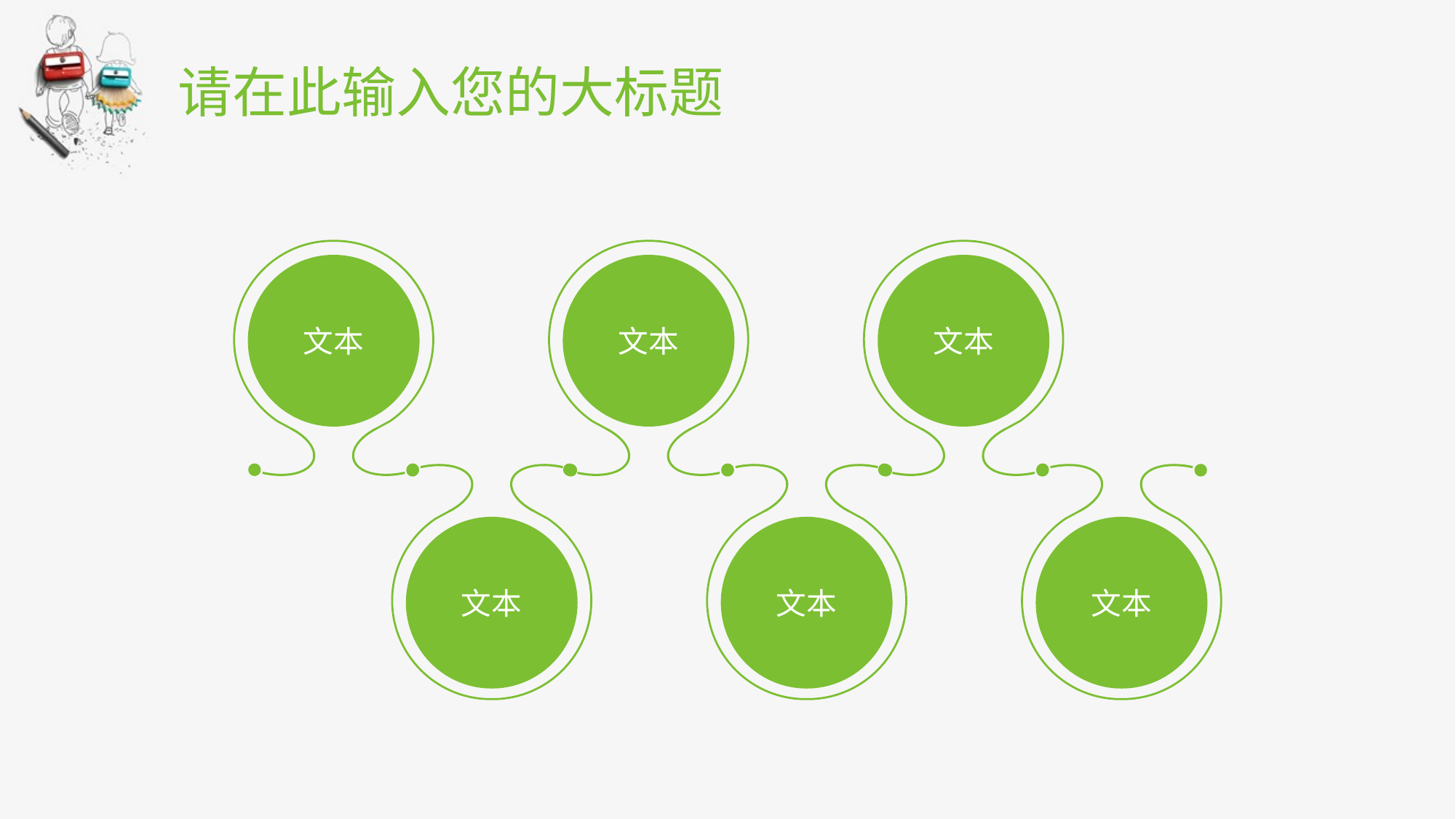

# 请在此输入您的大标题

文本
文本
文本

文本
文本
文本